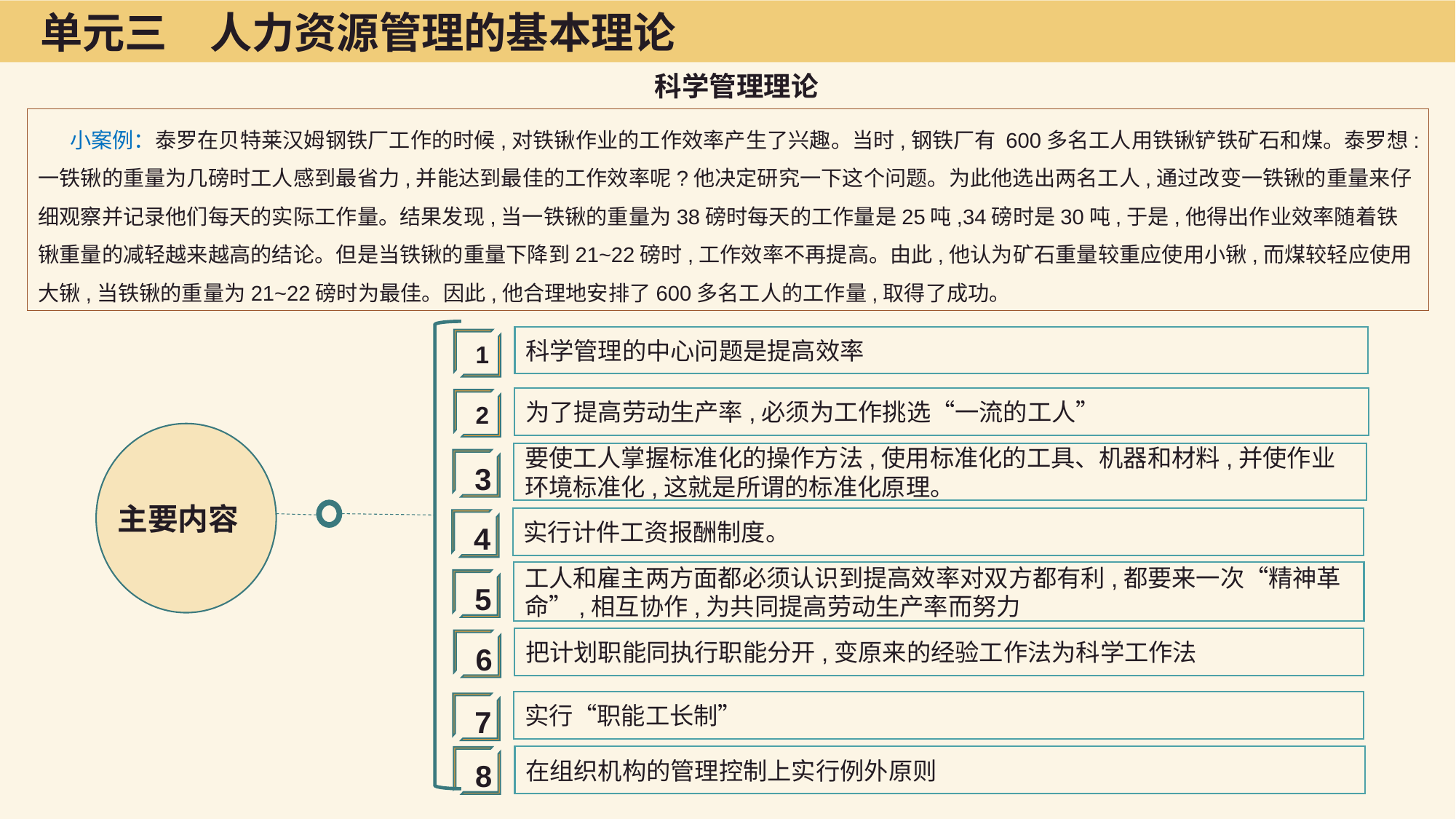

单元三　人力资源管理的基本理论
科学管理理论
小案例：泰罗在贝特莱汉姆钢铁厂工作的时候,对铁锹作业的工作效率产生了兴趣。当时,钢铁厂有 600多名工人用铁锹铲铁矿石和煤。泰罗想:一铁锹的重量为几磅时工人感到最省力,并能达到最佳的工作效率呢?他决定研究一下这个问题。为此他选出两名工人,通过改变一铁锹的重量来仔细观察并记录他们每天的实际工作量。结果发现,当一铁锹的重量为38磅时每天的工作量是25吨,34磅时是30吨,于是,他得出作业效率随着铁锹重量的减轻越来越高的结论。但是当铁锹的重量下降到21~22磅时,工作效率不再提高。由此,他认为矿石重量较重应使用小锹,而煤较轻应使用大锹,当铁锹的重量为21~22磅时为最佳。因此,他合理地安排了600多名工人的工作量,取得了成功。

科学管理的中心问题是提高效率

1
为了提高劳动生产率,必须为工作挑选“一流的工人”

2

要使工人掌握标准化的操作方法,使用标准化的工具、机器和材料,并使作业环境标准化,这就是所谓的标准化原理。

3
主要内容

实行计件工资报酬制度。

4
工人和雇主两方面都必须认识到提高效率对双方都有利,都要来一次“精神革命”,相互协作,为共同提高劳动生产率而努力

5
把计划职能同执行职能分开,变原来的经验工作法为科学工作法

6
实行“职能工长制”

7
在组织机构的管理控制上实行例外原则

8